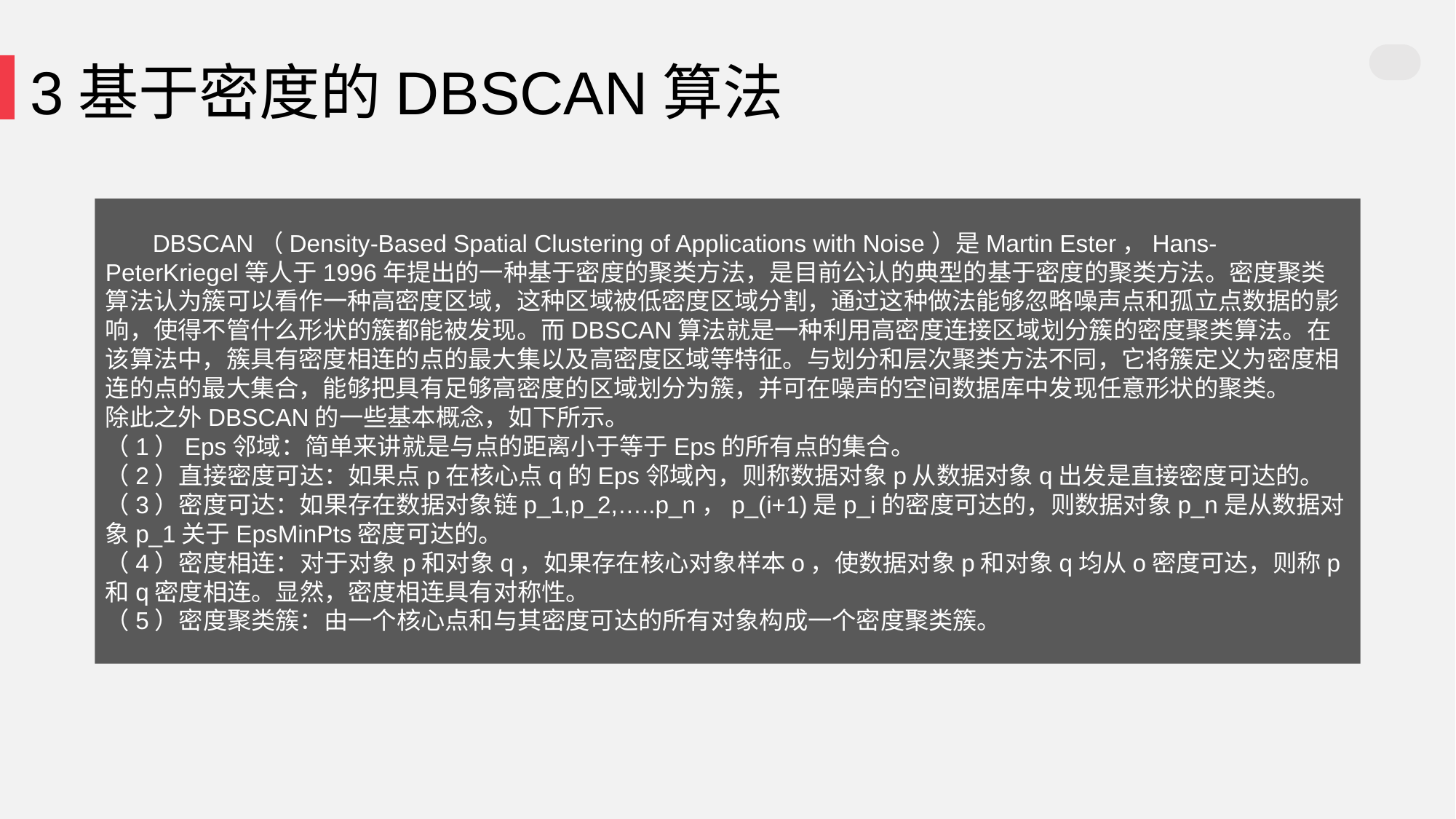

3基于密度的DBSCAN算法
       DBSCAN（Density-Based Spatial Clustering of Applications with Noise）是Martin Ester，Hans-PeterKriegel等人于1996年提出的一种基于密度的聚类方法，是目前公认的典型的基于密度的聚类方法。密度聚类算法认为簇可以看作一种高密度区域，这种区域被低密度区域分割，通过这种做法能够忽略噪声点和孤立点数据的影响，使得不管什么形状的簇都能被发现。而DBSCAN算法就是一种利用高密度连接区域划分簇的密度聚类算法。在该算法中，簇具有密度相连的点的最大集以及高密度区域等特征。与划分和层次聚类方法不同，它将簇定义为密度相连的点的最大集合，能够把具有足够高密度的区域划分为簇，并可在噪声的空间数据库中发现任意形状的聚类。
除此之外DBSCAN的一些基本概念，如下所示。
（1）Eps邻域：简单来讲就是与点的距离小于等于Eps的所有点的集合。
（2）直接密度可达：如果点p在核心点q的Eps邻域內，则称数据对象p从数据对象q出发是直接密度可达的。
（3）密度可达：如果存在数据对象链p_1,p_2,…..p_n，p_(i+1)是p_i的密度可达的，则数据对象p_n是从数据对象p_1关于EpsMinPts密度可达的。
（4）密度相连：对于对象p和对象q，如果存在核心对象样本o，使数据对象p和对象q均从o密度可达，则称p和q密度相连。显然，密度相连具有对称性。
（5）密度聚类簇：由一个核心点和与其密度可达的所有对象构成一个密度聚类簇。